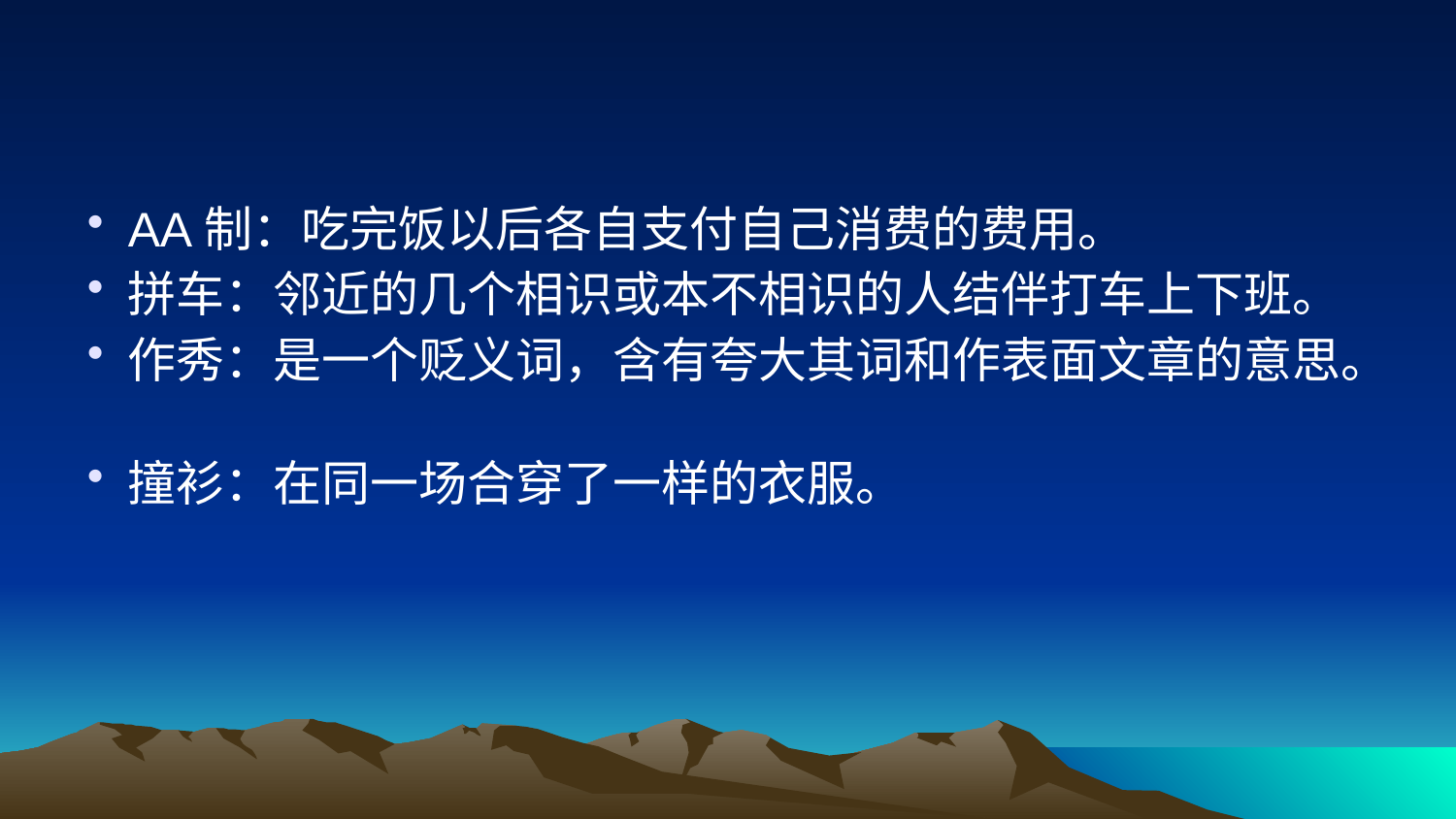

#
AA制：吃完饭以后各自支付自己消费的费用。
拼车：邻近的几个相识或本不相识的人结伴打车上下班。
作秀：是一个贬义词，含有夸大其词和作表面文章的意思。
撞衫：在同一场合穿了一样的衣服。